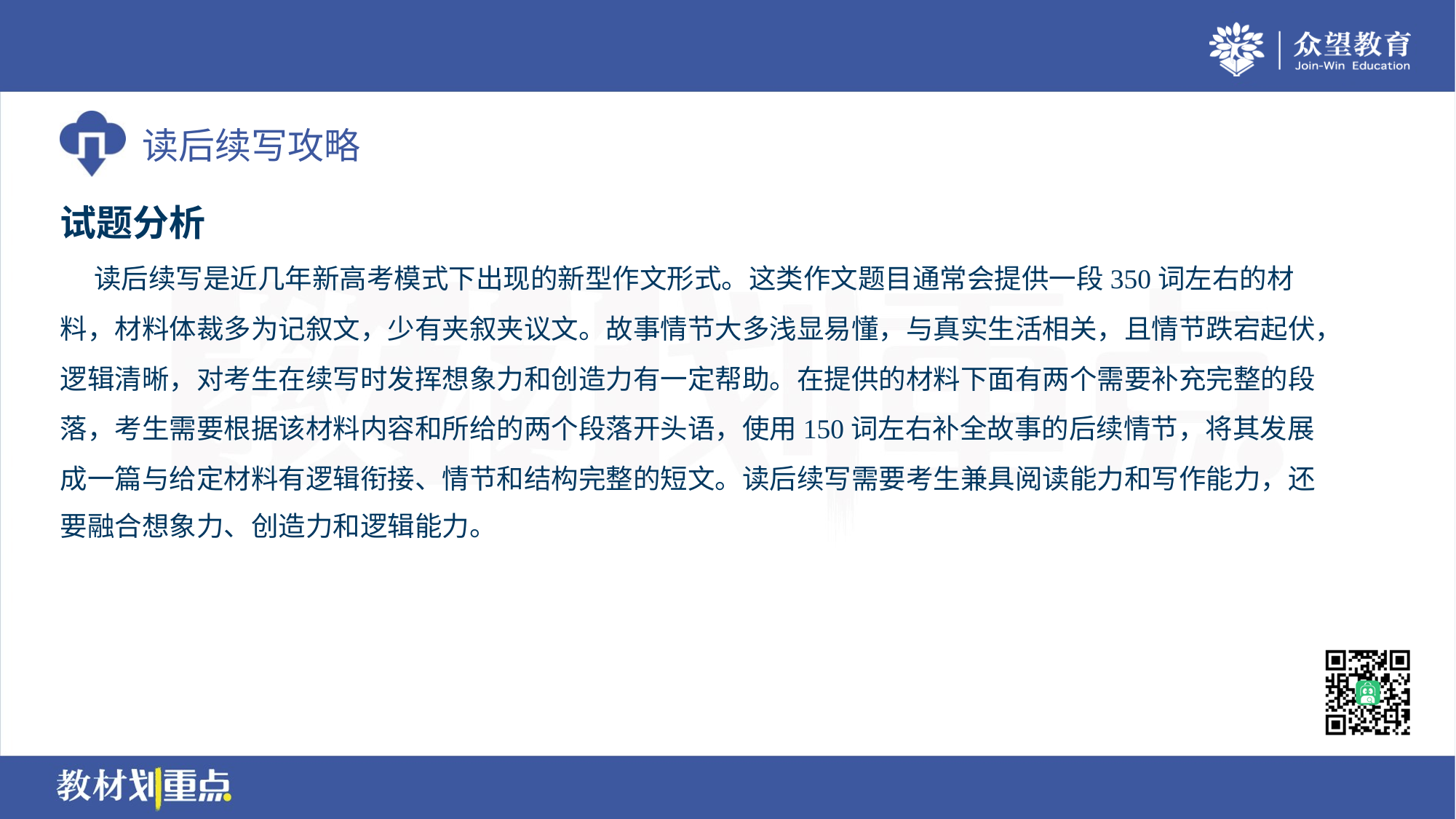

试题分析
    读后续写是近几年新高考模式下出现的新型作文形式。这类作文题目通常会提供一段350词左右的材
料，材料体裁多为记叙文，少有夹叙夹议文。故事情节大多浅显易懂，与真实生活相关，且情节跌宕起伏，
逻辑清晰，对考生在续写时发挥想象力和创造力有一定帮助。在提供的材料下面有两个需要补充完整的段
落，考生需要根据该材料内容和所给的两个段落开头语，使用150词左右补全故事的后续情节，将其发展
成一篇与给定材料有逻辑衔接、情节和结构完整的短文。读后续写需要考生兼具阅读能力和写作能力，还
要融合想象力、创造力和逻辑能力。